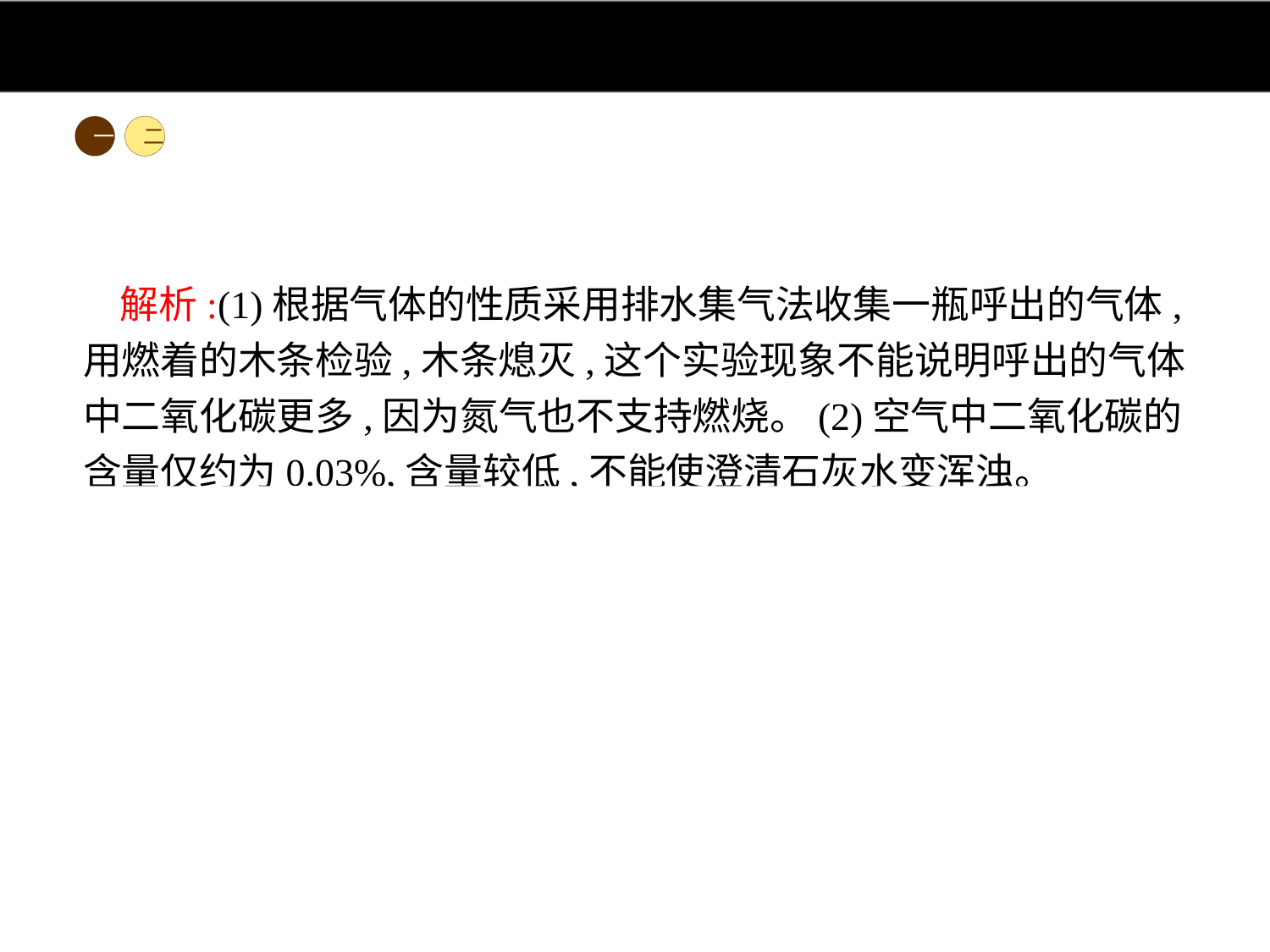

一
二
解析:(1)根据气体的性质采用排水集气法收集一瓶呼出的气体,用燃着的木条检验,木条熄灭,这个实验现象不能说明呼出的气体中二氧化碳更多,因为氮气也不支持燃烧。(2)空气中二氧化碳的含量仅约为0.03%,含量较低,不能使澄清石灰水变浑浊。
答案:(1)排水集气　不能
(2)澄清石灰水不变浑浊,因为虽然有二氧化碳,但是二氧化碳含量很低,100 mL空气中二氧化碳和澄清石灰水反应生成的碳酸钙极少,不会变浑浊